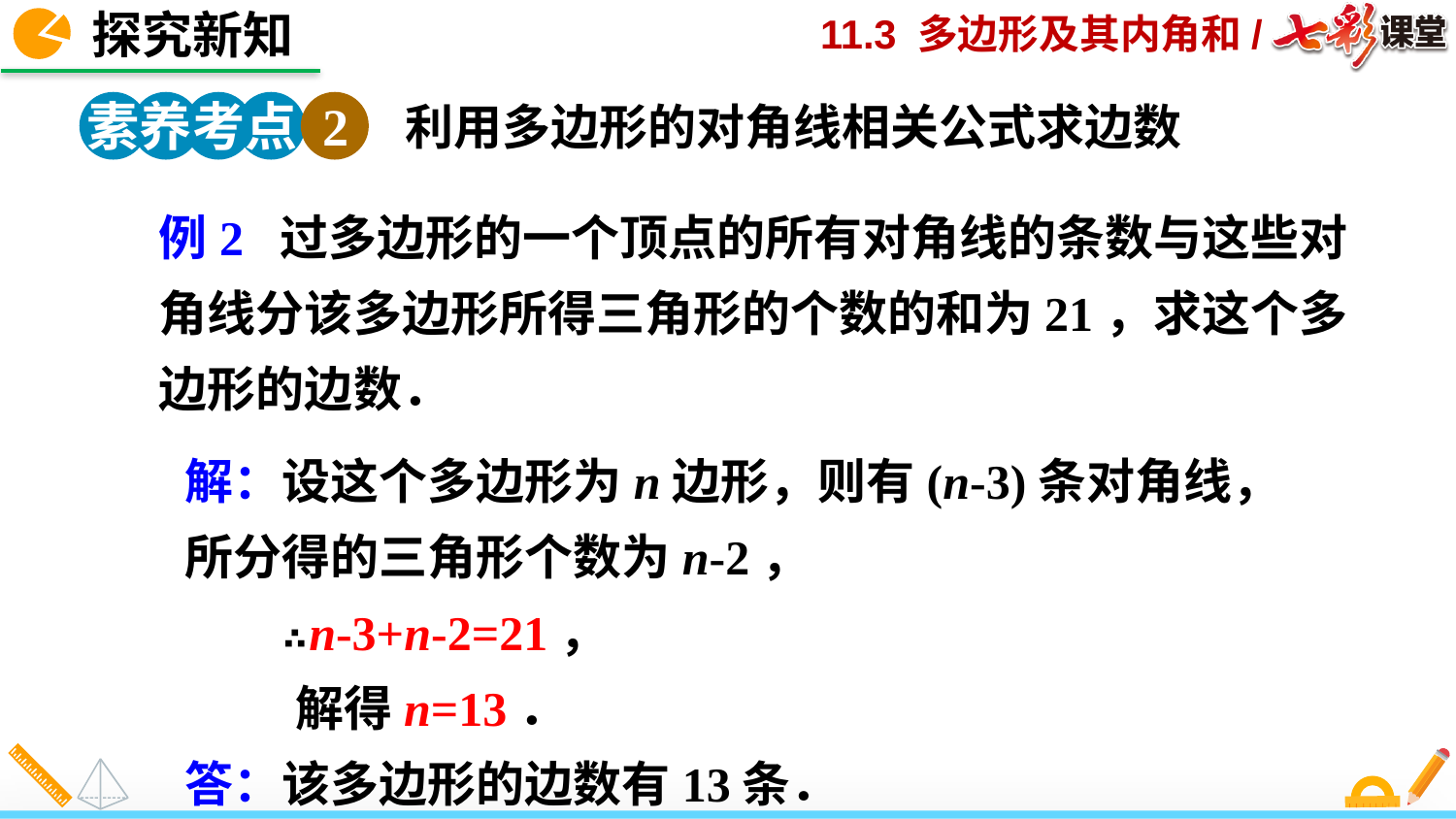

探究新知

素养考点 2

利用多边形的对角线相关公式求边数
例2  过多边形的一个顶点的所有对角线的条数与这些对角线分该多边形所得三角形的个数的和为21，求这个多边形的边数．
解：设这个多边形为n边形，则有(n-3)条对角线，所分得的三角形个数为n-2，
        ∴n-3+n-2=21，
         解得n=13．
答：该多边形的边数有13条．